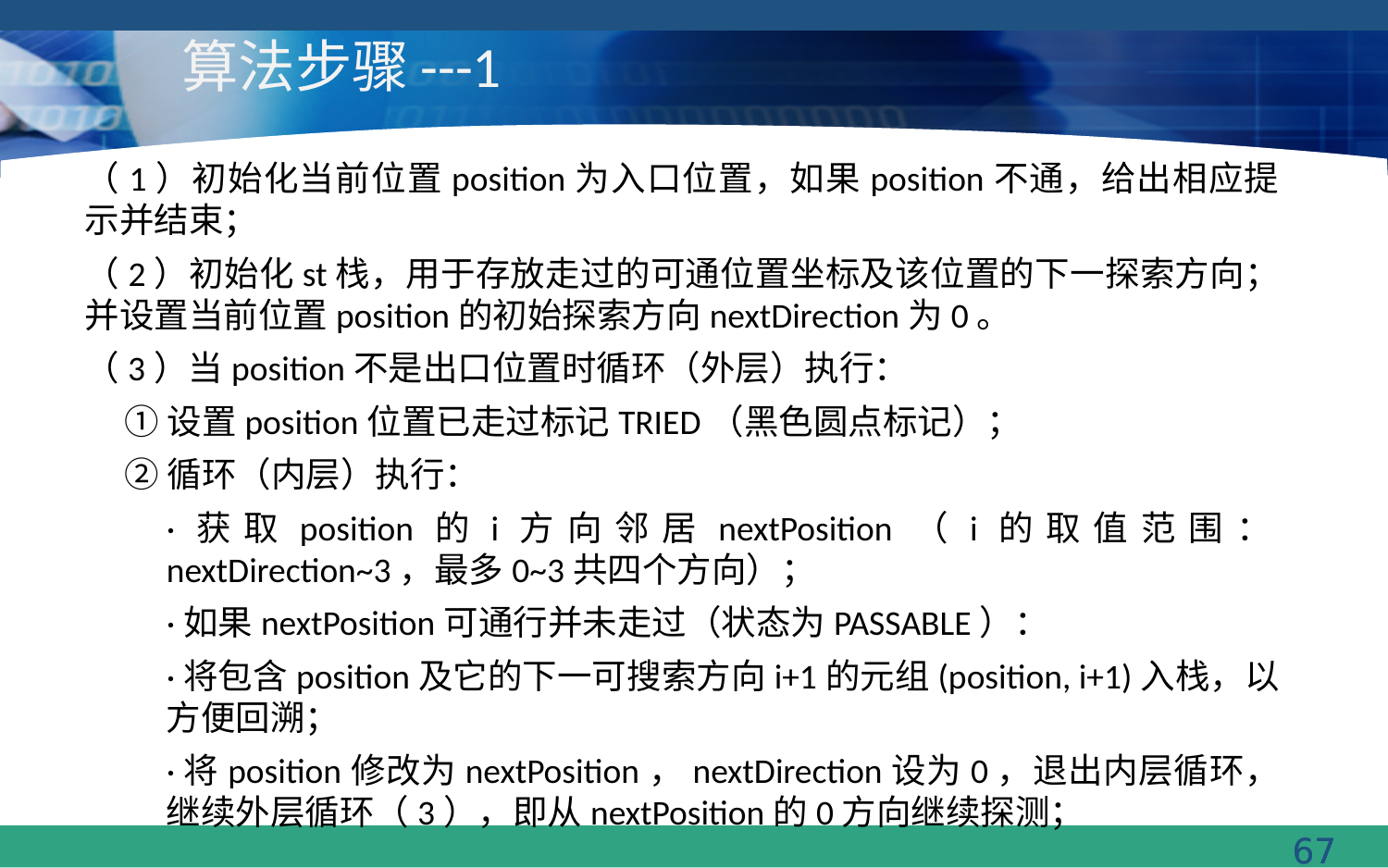

# 算法步骤---1
（1）初始化当前位置position为入口位置，如果position不通，给出相应提示并结束；
（2）初始化st栈，用于存放走过的可通位置坐标及该位置的下一探索方向；并设置当前位置position的初始探索方向nextDirection为0。
（3）当position不是出口位置时循环（外层）执行：
     ①设置position位置已走过标记TRIED（黑色圆点标记）；
     ②循环（内层）执行：
·获取position的i方向邻居nextPosition（i的取值范围：nextDirection~3，最多0~3共四个方向）；
·如果nextPosition可通行并未走过（状态为PASSABLE）：
·将包含position及它的下一可搜索方向i+1的元组(position, i+1)入栈，以方便回溯；
·将position修改为nextPosition，nextDirection设为0，退出内层循环，继续外层循环（3），即从nextPosition的0方向继续探测；